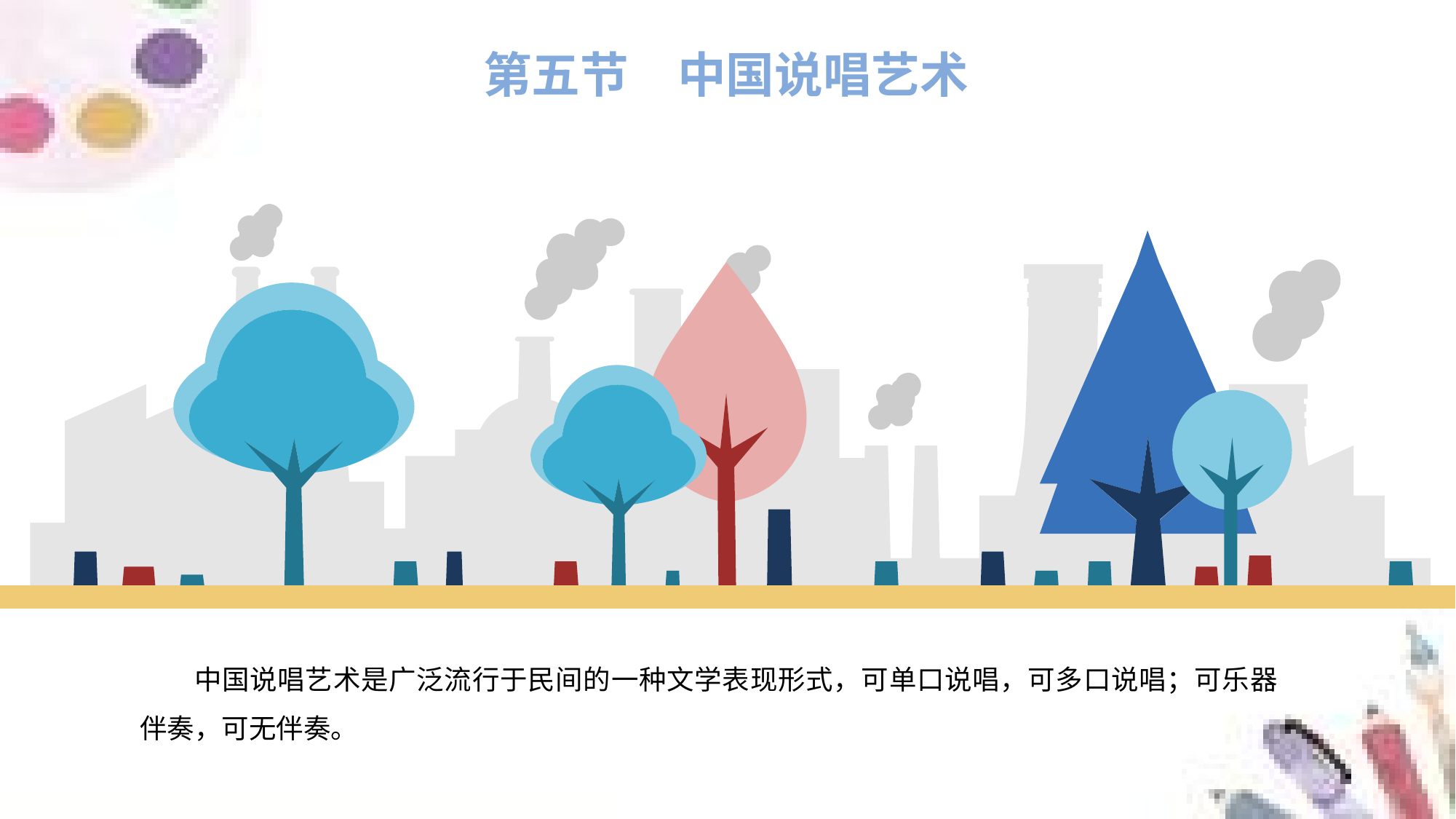

第五节　中国说唱艺术

中国说唱艺术是广泛流行于民间的一种文学表现形式，可单口说唱，可多口说唱；可乐器伴奏，可无伴奏。